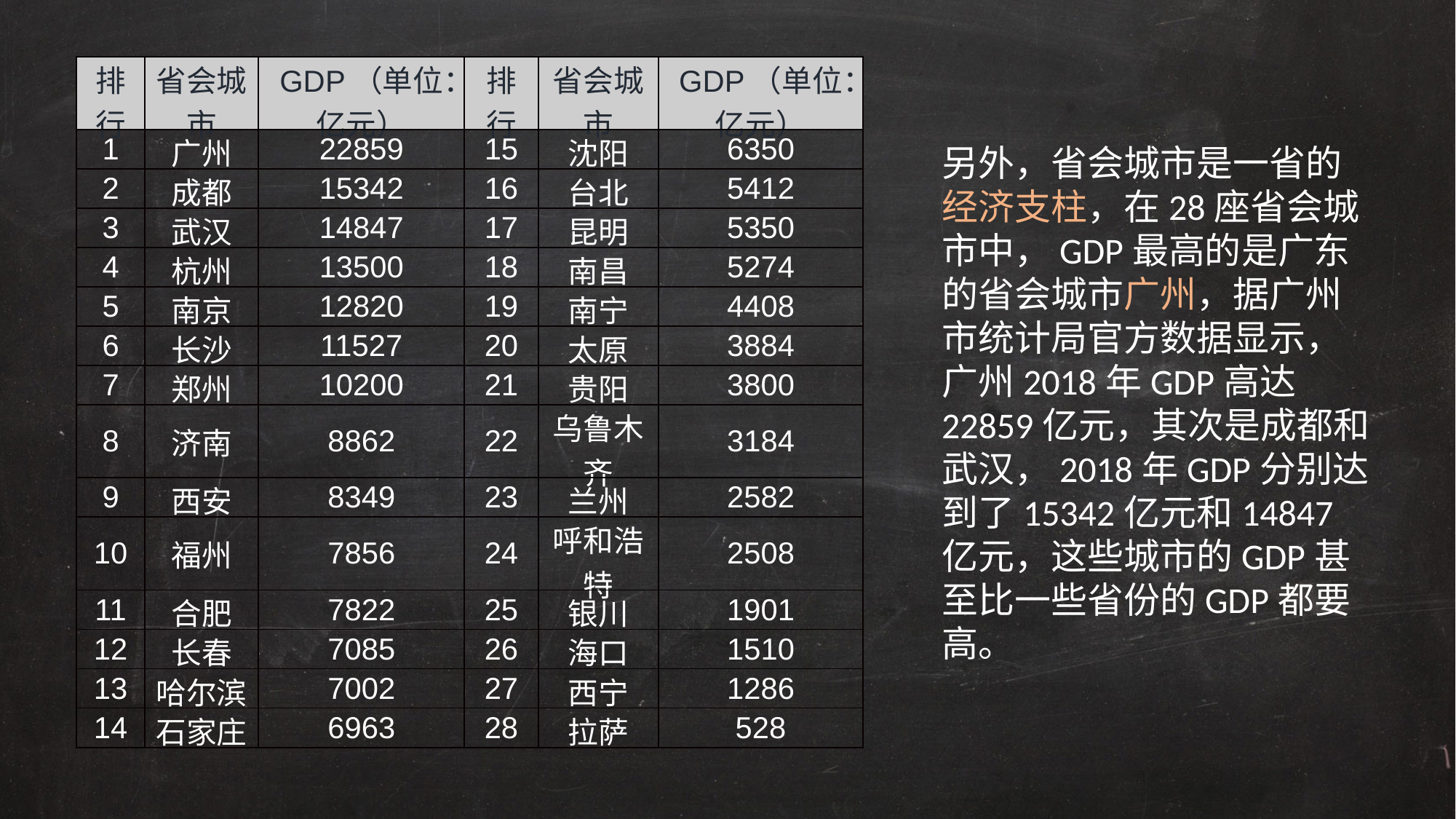

| 排行 | 省会城市 | GDP（单位：亿元） | 排行 | 省会城市 | GDP（单位：亿元） |
| --- | --- | --- | --- | --- | --- |
| 1 | 广州 | 22859 | 15 | 沈阳 | 6350 |
| 2 | 成都 | 15342 | 16 | 台北 | 5412 |
| 3 | 武汉 | 14847 | 17 | 昆明 | 5350 |
| 4 | 杭州 | 13500 | 18 | 南昌 | 5274 |
| 5 | 南京 | 12820 | 19 | 南宁 | 4408 |
| 6 | 长沙 | 11527 | 20 | 太原 | 3884 |
| 7 | 郑州 | 10200 | 21 | 贵阳 | 3800 |
| 8 | 济南 | 8862 | 22 | 乌鲁木齐 | 3184 |
| 9 | 西安 | 8349 | 23 | 兰州 | 2582 |
| 10 | 福州 | 7856 | 24 | 呼和浩特 | 2508 |
| 11 | 合肥 | 7822 | 25 | 银川 | 1901 |
| 12 | 长春 | 7085 | 26 | 海口 | 1510 |
| 13 | 哈尔滨 | 7002 | 27 | 西宁 | 1286 |
| 14 | 石家庄 | 6963 | 28 | 拉萨 | 528 |
另外，省会城市是一省的经济支柱，在28座省会城市中，GDP最高的是广东的省会城市广州，据广州市统计局官方数据显示，广州2018年GDP高达22859亿元，其次是成都和武汉，2018年GDP分别达到了15342亿元和14847亿元，这些城市的GDP甚至比一些省份的GDP都要高。